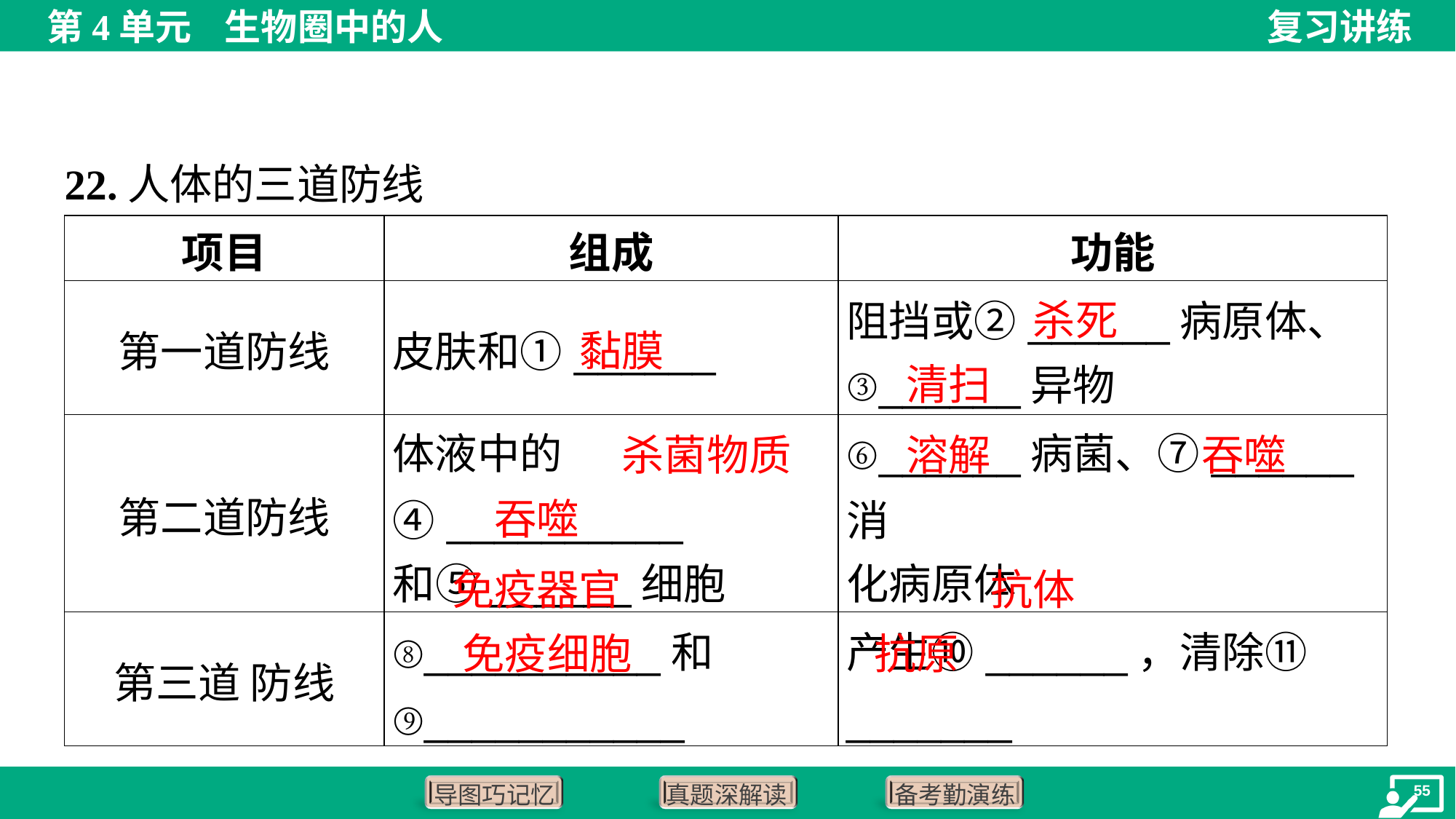

22.人体的三道防线
| 项目 | 组成 | 功能 |
| --- | --- | --- |
| 第一道防线 | 皮肤和①\_\_\_\_\_\_ | 阻挡或②\_\_\_\_\_\_病原体、 ③\_\_\_\_\_\_异物 |
| 第二道防线 | 体液中的④\_\_\_\_\_\_\_\_\_\_ 和⑤\_\_\_\_\_\_细胞 | ⑥\_\_\_\_\_\_病菌、⑦\_\_\_\_\_\_消 化病原体 |
| 第三道 防线 | ⑧\_\_\_\_\_\_\_\_\_\_和 ⑨\_\_\_\_\_\_\_\_\_\_\_ | 产生⑩\_\_\_\_\_\_，清除⑪ \_\_\_\_\_\_\_ |
杀死
黏膜
清扫
杀菌物质
溶解
吞噬
吞噬
免疫器官
抗体
免疫细胞
抗原